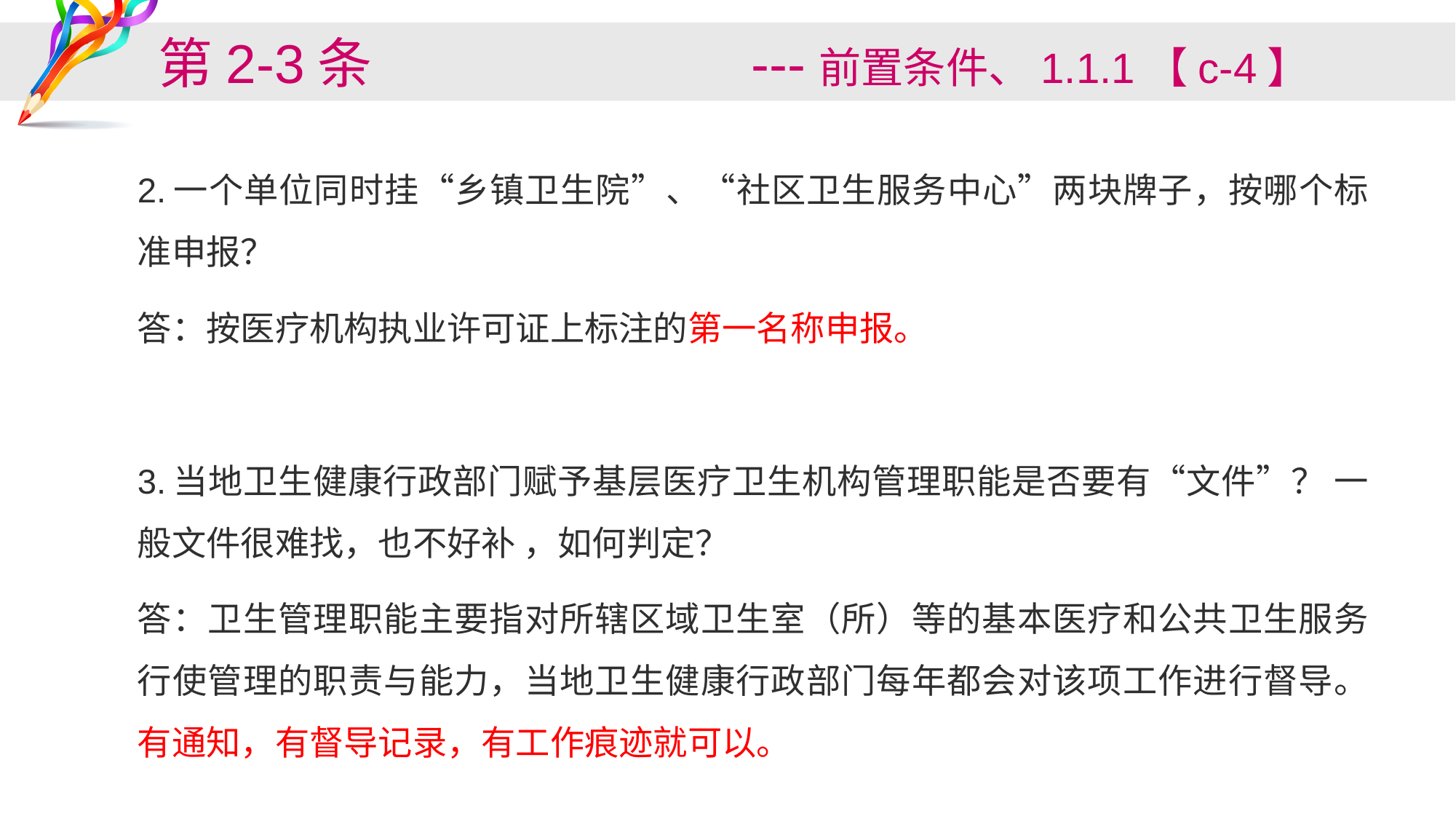

# 第2-3条                              ---前置条件、1.1.1【c-4】
2.一个单位同时挂“乡镇卫生院”、“社区卫生服务中心”两块牌子，按哪个标准申报？
答：按医疗机构执业许可证上标注的第一名称申报。

3.当地卫生健康行政部门赋予基层医疗卫生机构管理职能是否要有“文件”？ 一般文件很难找，也不好补 ，如何判定？
答：卫生管理职能主要指对所辖区域卫生室（所）等的基本医疗和公共卫生服务行使管理的职责与能力，当地卫生健康行政部门每年都会对该项工作进行督导。有通知，有督导记录，有工作痕迹就可以。